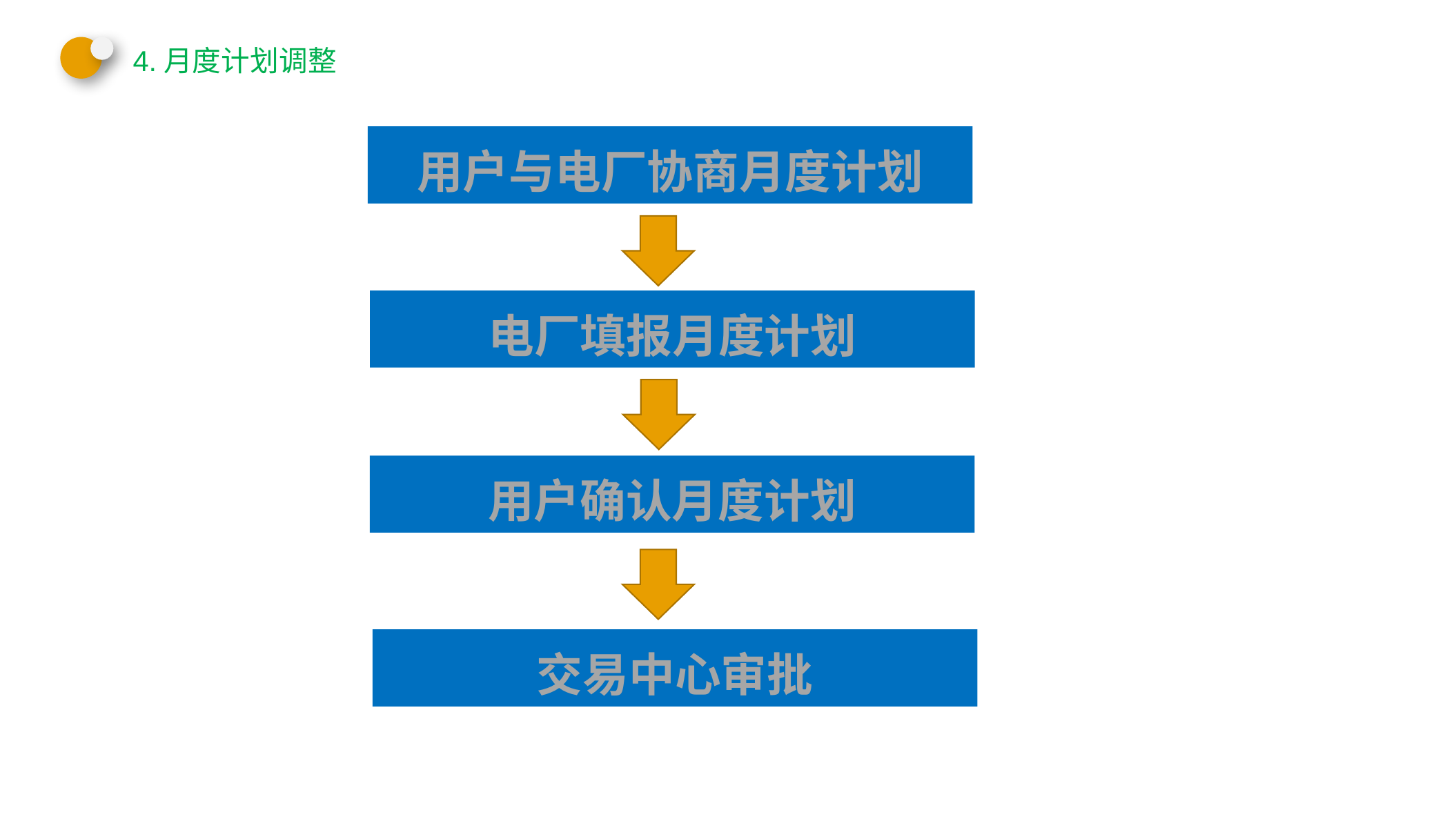

4.月度计划调整

用户与电厂协商月度计划

电厂填报月度计划

用户确认月度计划

交易中心审批